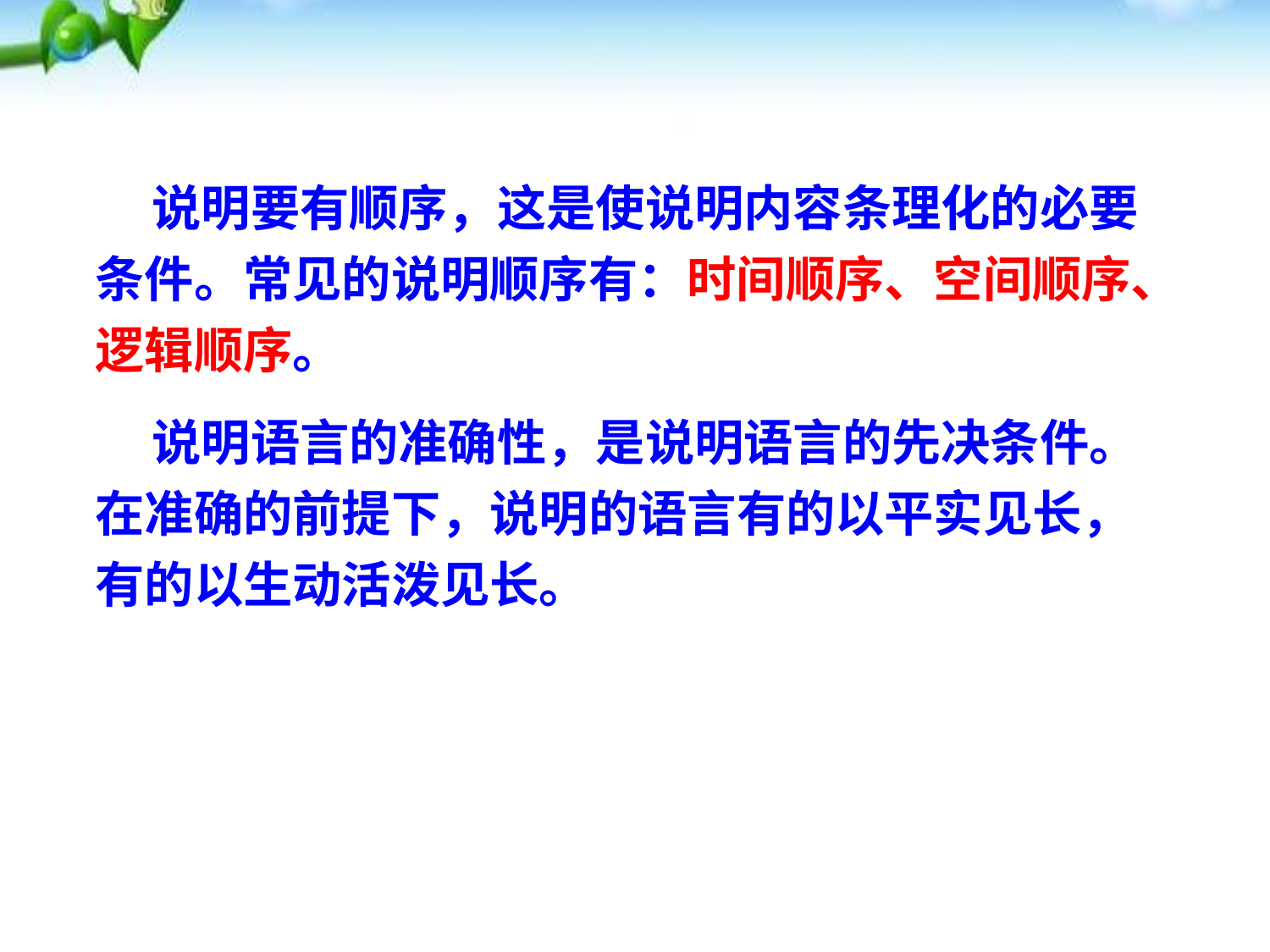

说明要有顺序，这是使说明内容条理化的必要条件。常见的说明顺序有：时间顺序、空间顺序、逻辑顺序。
    说明语言的准确性，是说明语言的先决条件。在准确的前提下，说明的语言有的以平实见长，有的以生动活泼见长。